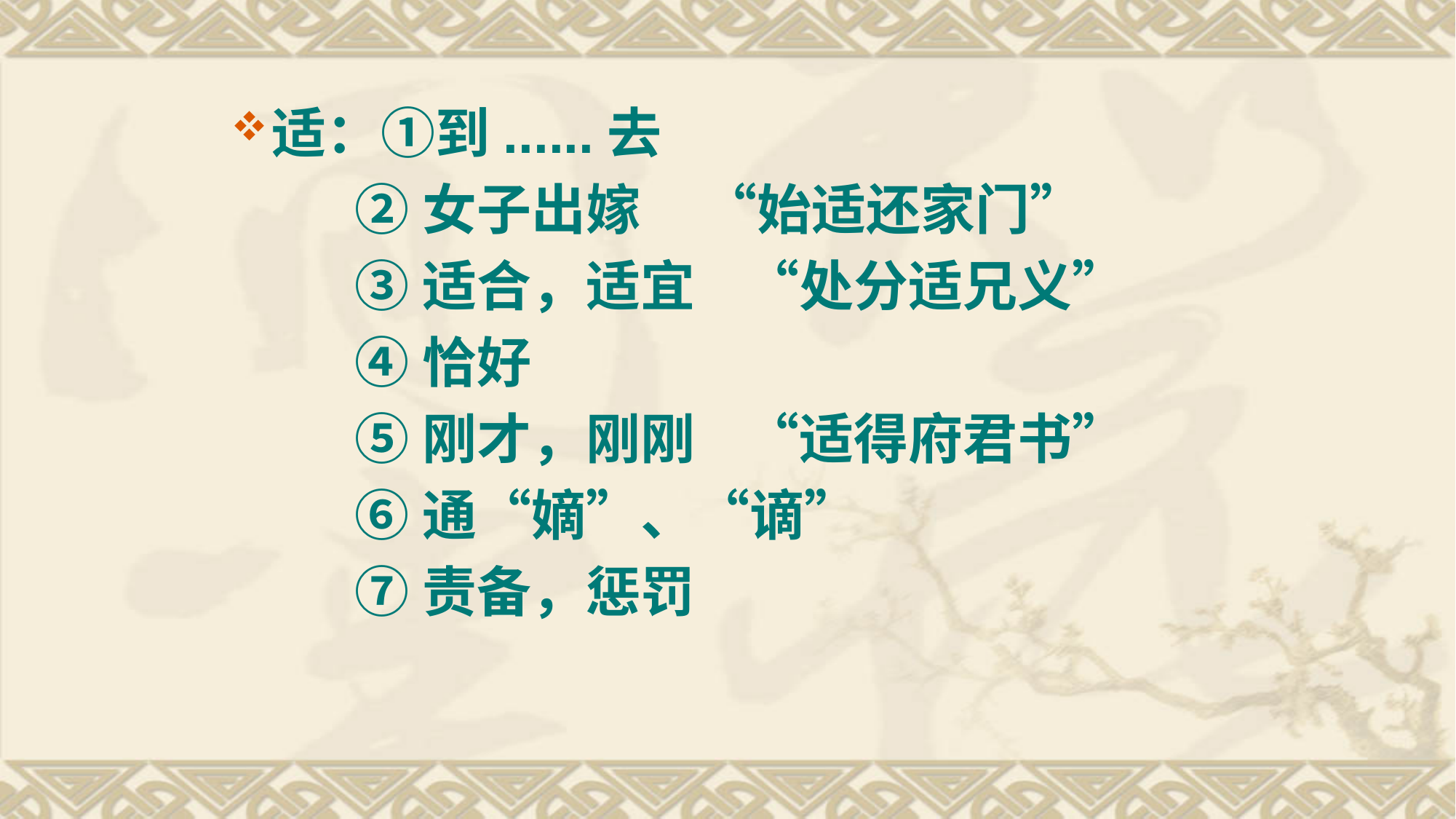

适：①到......去
          ②女子出嫁     “始适还家门”
          ③适合，适宜    “处分适兄义”
          ④恰好
          ⑤刚才，刚刚    “适得府君书”
          ⑥通“嫡”、“谪”
          ⑦责备，惩罚